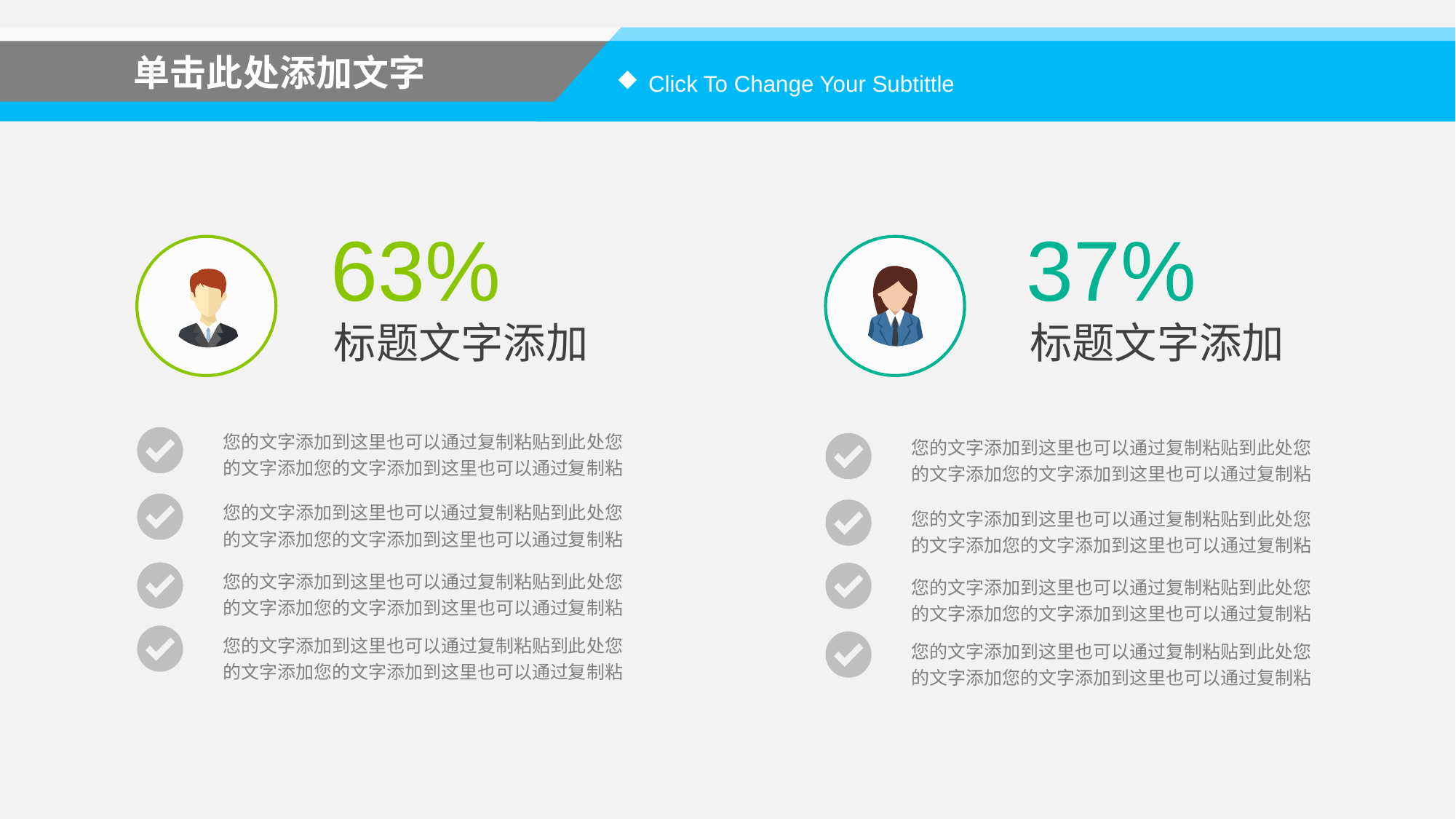

单击此处添加文字
Click To Change Your Subtittle
63%

标题文字添加
您的文字添加到这里也可以通过复制粘贴到此处您的文字添加您的文字添加到这里也可以通过复制粘

您的文字添加到这里也可以通过复制粘贴到此处您的文字添加您的文字添加到这里也可以通过复制粘

您的文字添加到这里也可以通过复制粘贴到此处您的文字添加您的文字添加到这里也可以通过复制粘

您的文字添加到这里也可以通过复制粘贴到此处您的文字添加您的文字添加到这里也可以通过复制粘

37%

标题文字添加
您的文字添加到这里也可以通过复制粘贴到此处您的文字添加您的文字添加到这里也可以通过复制粘

您的文字添加到这里也可以通过复制粘贴到此处您的文字添加您的文字添加到这里也可以通过复制粘

您的文字添加到这里也可以通过复制粘贴到此处您的文字添加您的文字添加到这里也可以通过复制粘
您的文字添加到这里也可以通过复制粘贴到此处您的文字添加您的文字添加到这里也可以通过复制粘